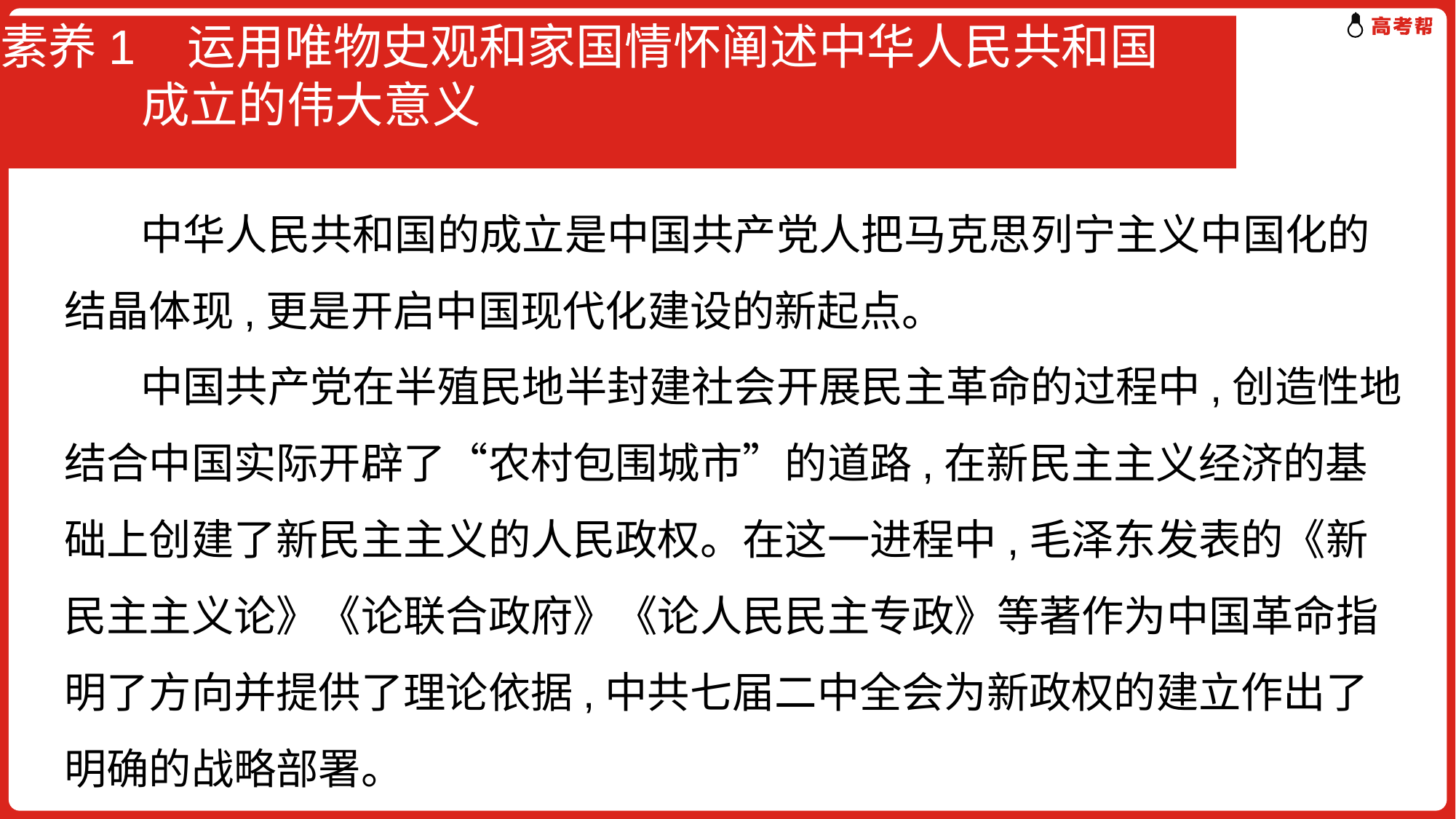

# 素养1   运用唯物史观和家国情怀阐述中华人民共和国 成立的伟大意义
       中华人民共和国的成立是中国共产党人把马克思列宁主义中国化的结晶体现,更是开启中国现代化建设的新起点。
       中国共产党在半殖民地半封建社会开展民主革命的过程中,创造性地结合中国实际开辟了“农村包围城市”的道路,在新民主主义经济的基础上创建了新民主主义的人民政权。在这一进程中,毛泽东发表的《新民主主义论》《论联合政府》《论人民民主专政》等著作为中国革命指明了方向并提供了理论依据,中共七届二中全会为新政权的建立作出了明确的战略部署。